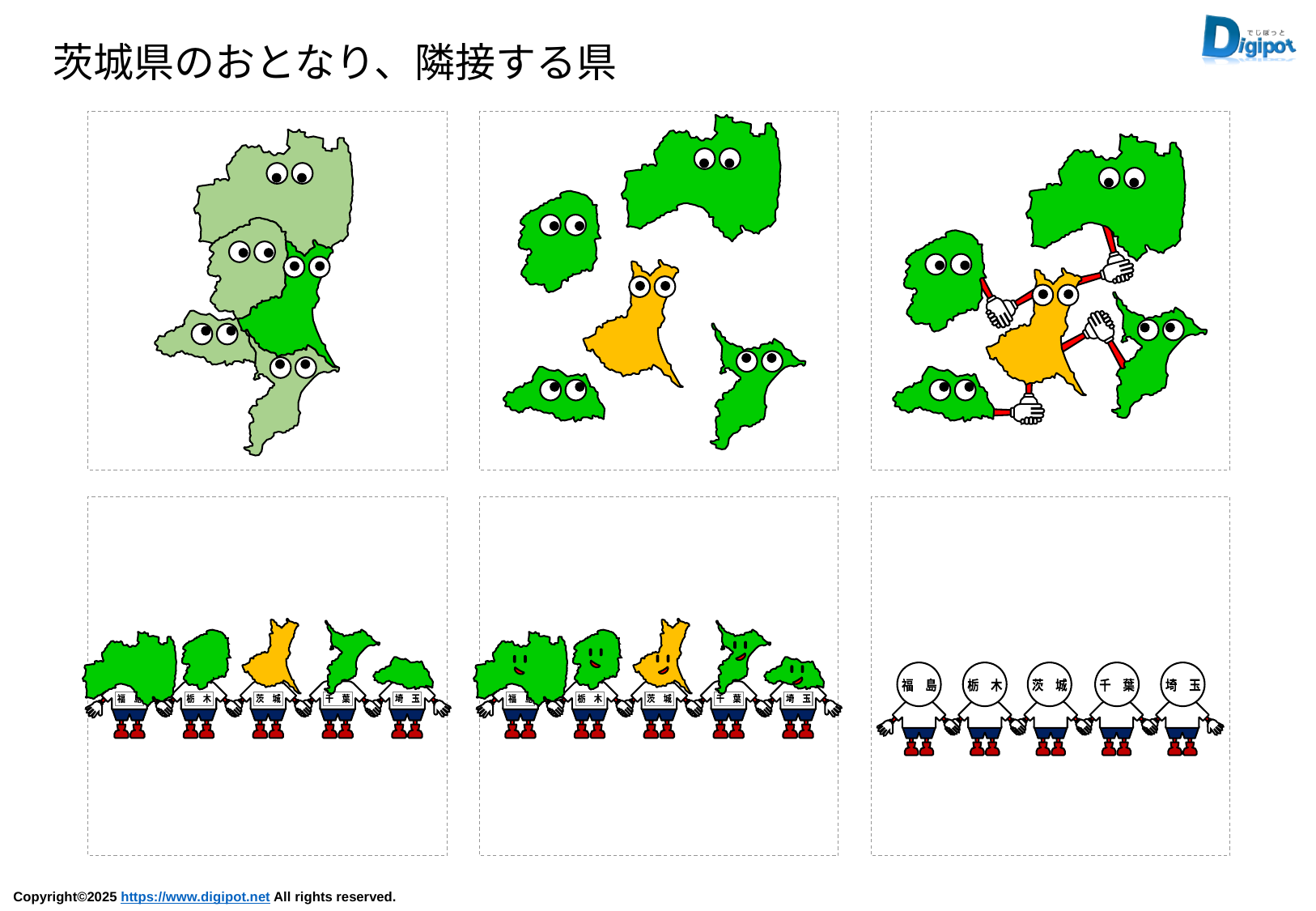

茨城県のおとなり、隣接する県

福　島

栃　木

千　葉

茨　城
埼　玉

福　島

栃　木

千　葉

茨　城
埼　玉

福　島

栃　木

茨　城

千　葉

埼　玉